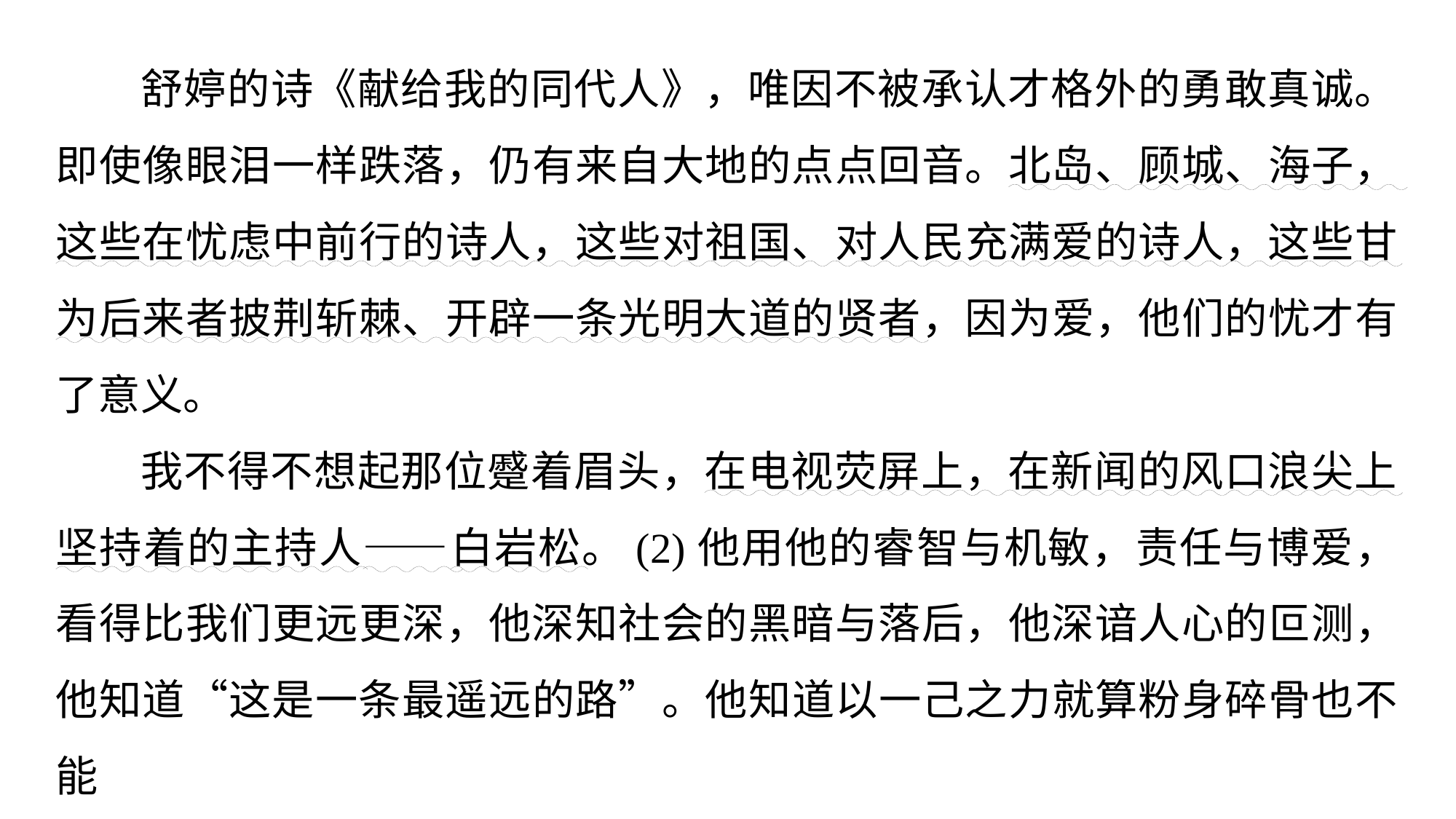

舒婷的诗《献给我的同代人》，唯因不被承认才格外的勇敢真诚。即使像眼泪一样跌落，仍有来自大地的点点回音。北岛、顾城、海子，这些在忧虑中前行的诗人，这些对祖国、对人民充满爱的诗人，这些甘为后来者披荆斩棘、开辟一条光明大道的贤者，因为爱，他们的忧才有了意义。
我不得不想起那位蹙着眉头，在电视荧屏上，在新闻的风口浪尖上坚持着的主持人——白岩松。(2)他用他的睿智与机敏，责任与博爱，看得比我们更远更深，他深知社会的黑暗与落后，他深谙人心的叵测，他知道“这是一条最遥远的路”。他知道以一己之力就算粉身碎骨也不能